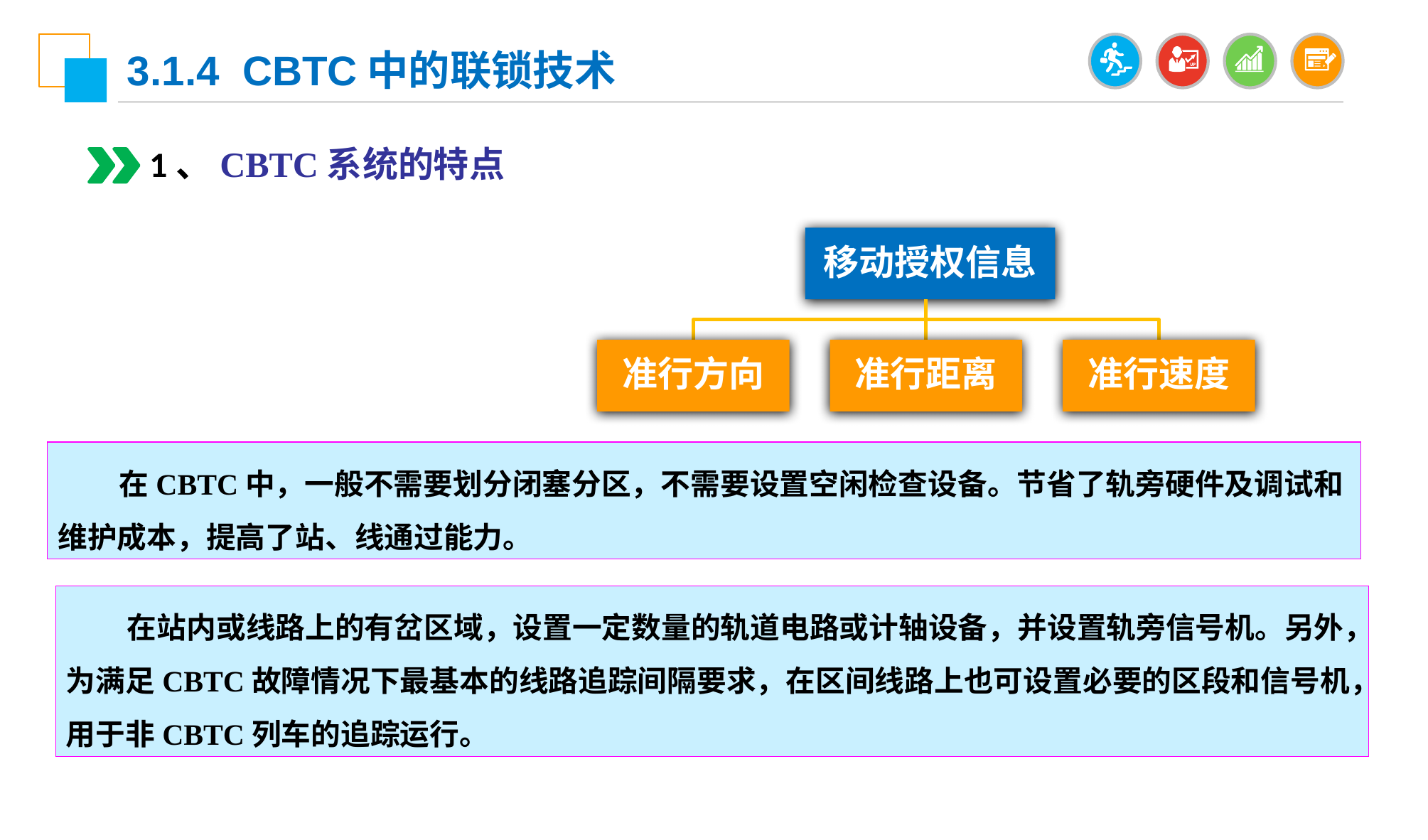

3.1.4  CBTC中的联锁技术
1、CBTC系统的特点

移动授权信息

准行方向

准行距离

准行速度
        在CBTC中，一般不需要划分闭塞分区，不需要设置空闲检查设备。节省了轨旁硬件及调试和维护成本，提高了站、线通过能力。
        在站内或线路上的有岔区域，设置一定数量的轨道电路或计轴设备，并设置轨旁信号机。另外，为满足CBTC故障情况下最基本的线路追踪间隔要求，在区间线路上也可设置必要的区段和信号机，用于非CBTC列车的追踪运行。